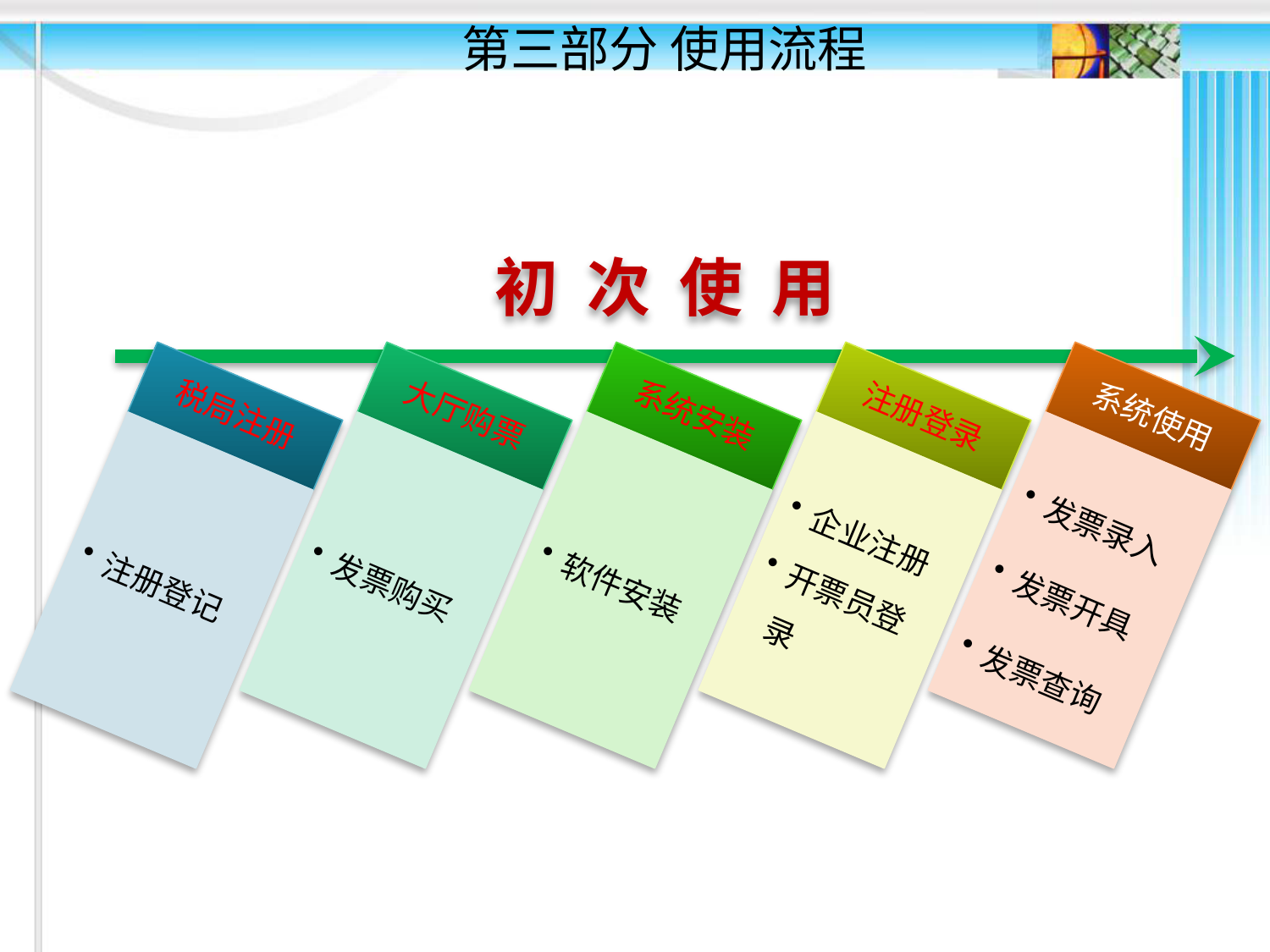

# 第三部分 使用流程
初  次  使  用
税局注册
注册登记
大厅购票
发票购买
系统安装
软件安装
注册登录
企业注册
开票员登录
系统使用
发票录入
发票开具
发票查询